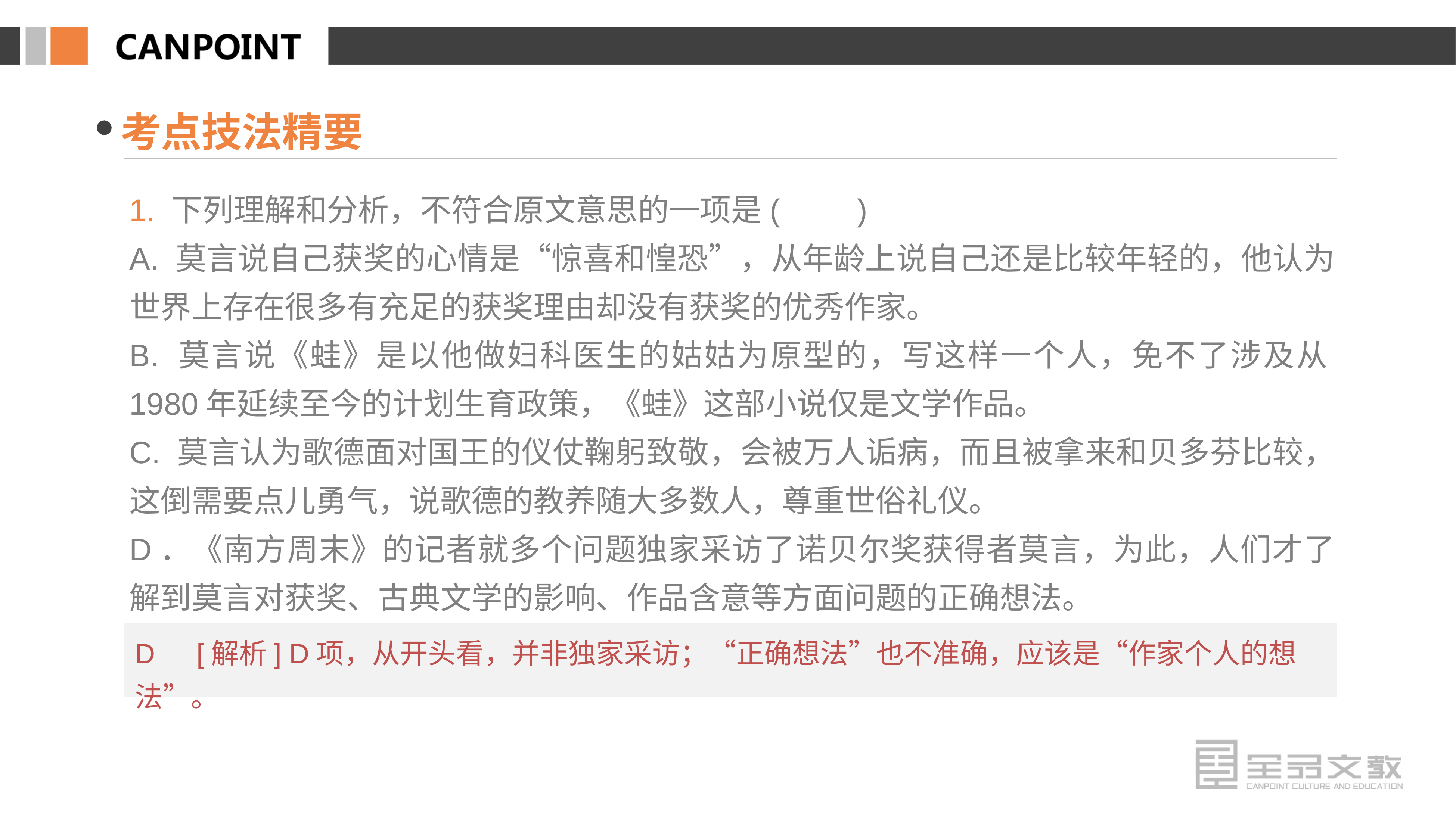

考点技法精要

1. 下列理解和分析，不符合原文意思的一项是(　　)
A. 莫言说自己获奖的心情是“惊喜和惶恐”，从年龄上说自己还是比较年轻的，他认为世界上存在很多有充足的获奖理由却没有获奖的优秀作家。
B. 莫言说《蛙》是以他做妇科医生的姑姑为原型的，写这样一个人，免不了涉及从1980年延续至今的计划生育政策，《蛙》这部小说仅是文学作品。
C. 莫言认为歌德面对国王的仪仗鞠躬致敬，会被万人诟病，而且被拿来和贝多芬比较，这倒需要点儿勇气，说歌德的教养随大多数人，尊重世俗礼仪。
D．《南方周末》的记者就多个问题独家采访了诺贝尔奖获得者莫言，为此，人们才了解到莫言对获奖、古典文学的影响、作品含意等方面问题的正确想法。

D　[解析] D项，从开头看，并非独家采访；“正确想法”也不准确，应该是“作家个人的想法”。